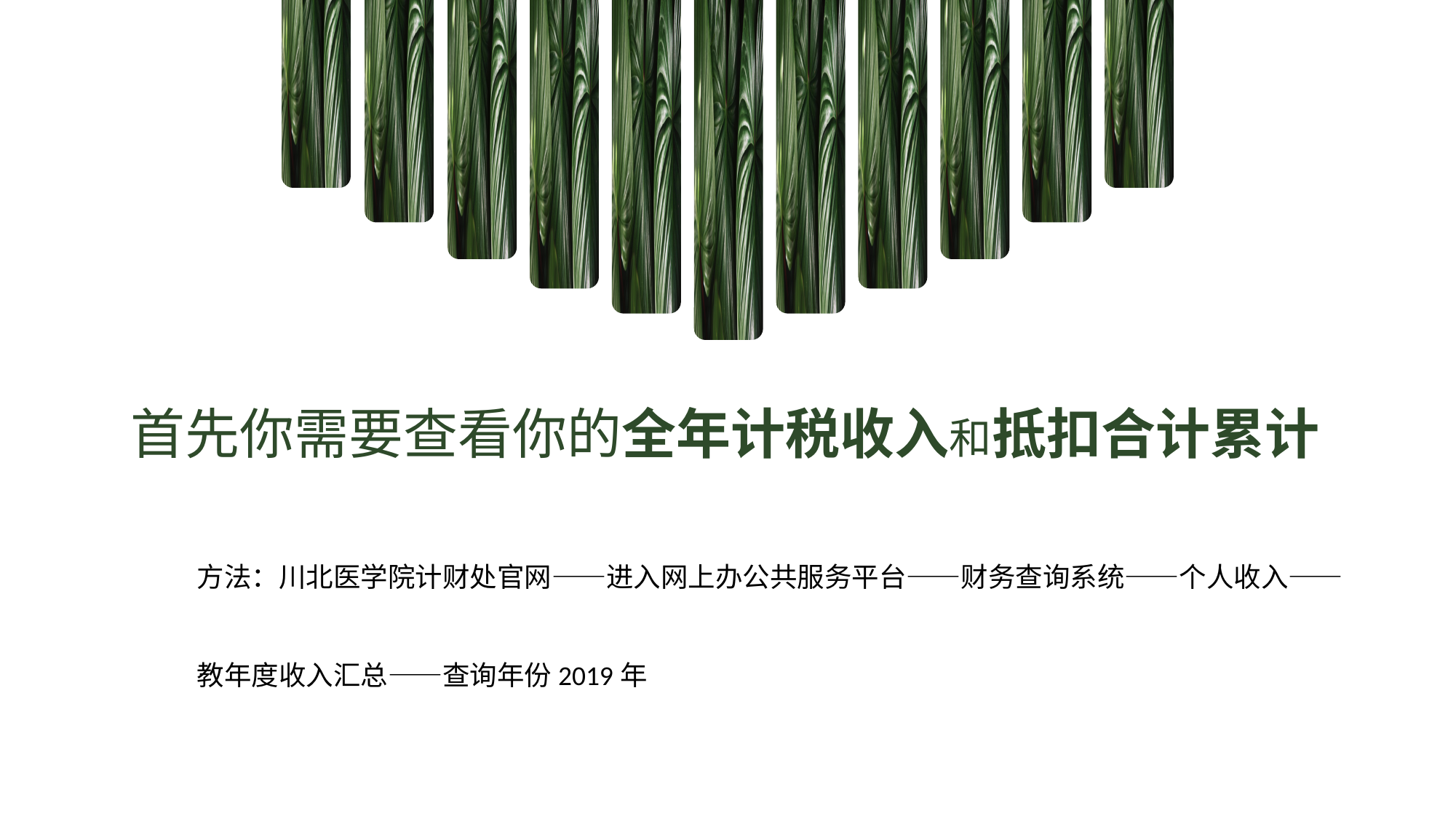

首先你需要查看你的全年计税收入和抵扣合计累计

方法：川北医学院计财处官网——进入网上办公共服务平台——财务查询系统——个人收入——

教年度收入汇总——查询年份2019年